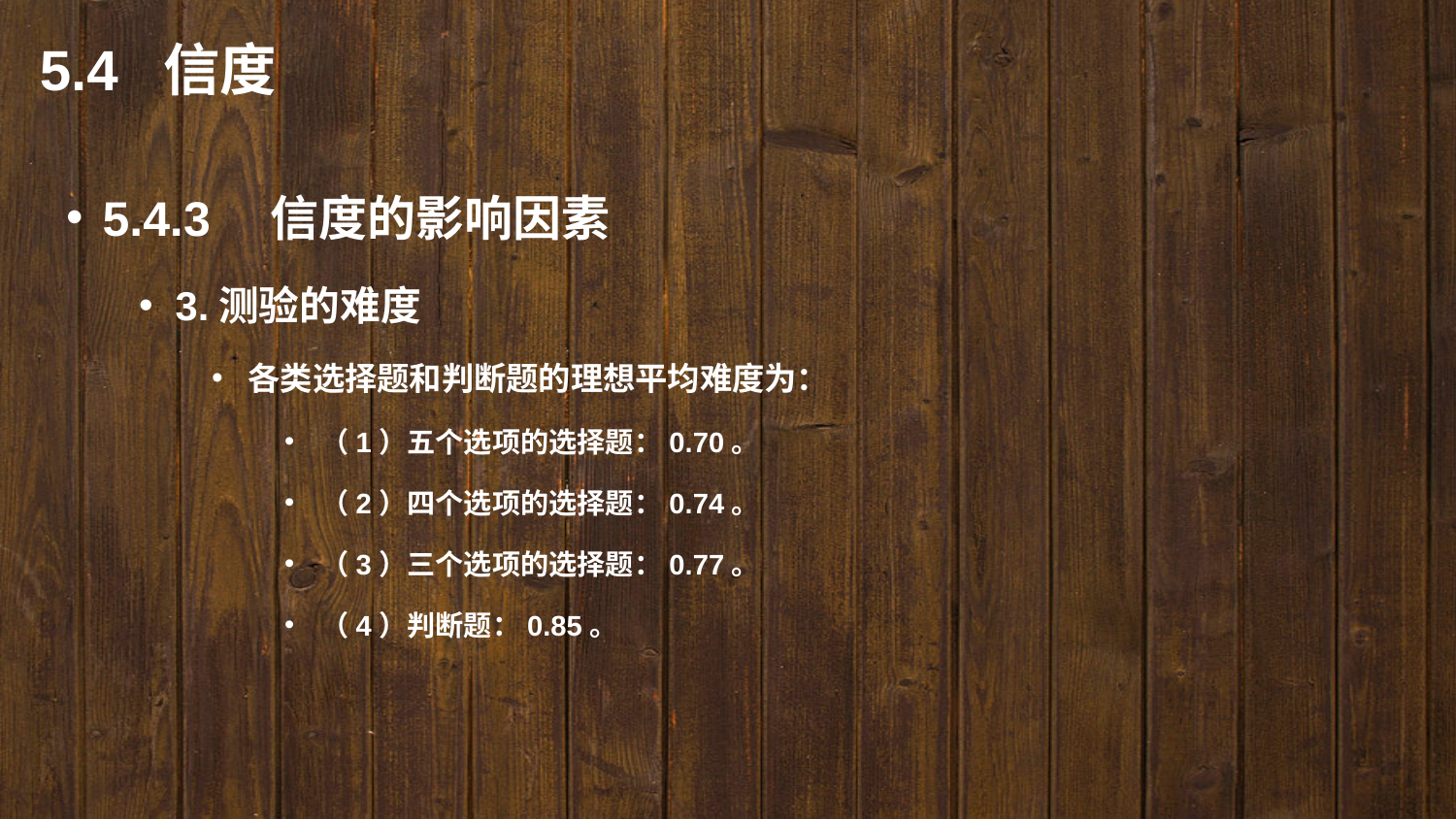

5.4  信度
5.4.3　信度的影响因素
3.测验的难度
各类选择题和判断题的理想平均难度为：
（1）五个选项的选择题：0.70。
（2）四个选项的选择题：0.74。
（3）三个选项的选择题：0.77。
（4）判断题：0.85。